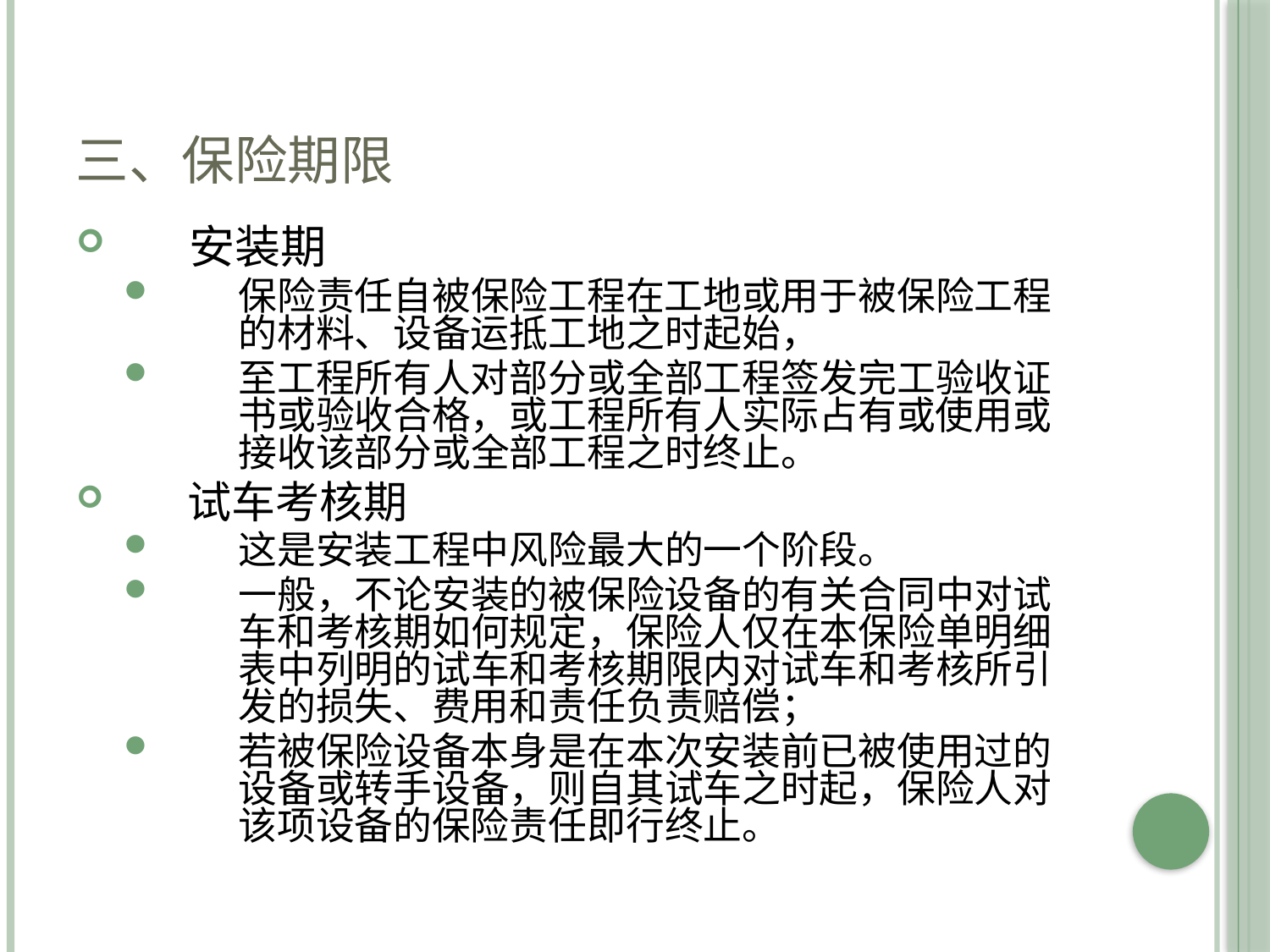

# 三、保险期限
安装期
保险责任自被保险工程在工地或用于被保险工程的材料、设备运抵工地之时起始，
至工程所有人对部分或全部工程签发完工验收证书或验收合格，或工程所有人实际占有或使用或接收该部分或全部工程之时终止。
试车考核期
这是安装工程中风险最大的一个阶段。
一般，不论安装的被保险设备的有关合同中对试车和考核期如何规定，保险人仅在本保险单明细表中列明的试车和考核期限内对试车和考核所引发的损失、费用和责任负责赔偿；
若被保险设备本身是在本次安装前已被使用过的设备或转手设备，则自其试车之时起，保险人对该项设备的保险责任即行终止。